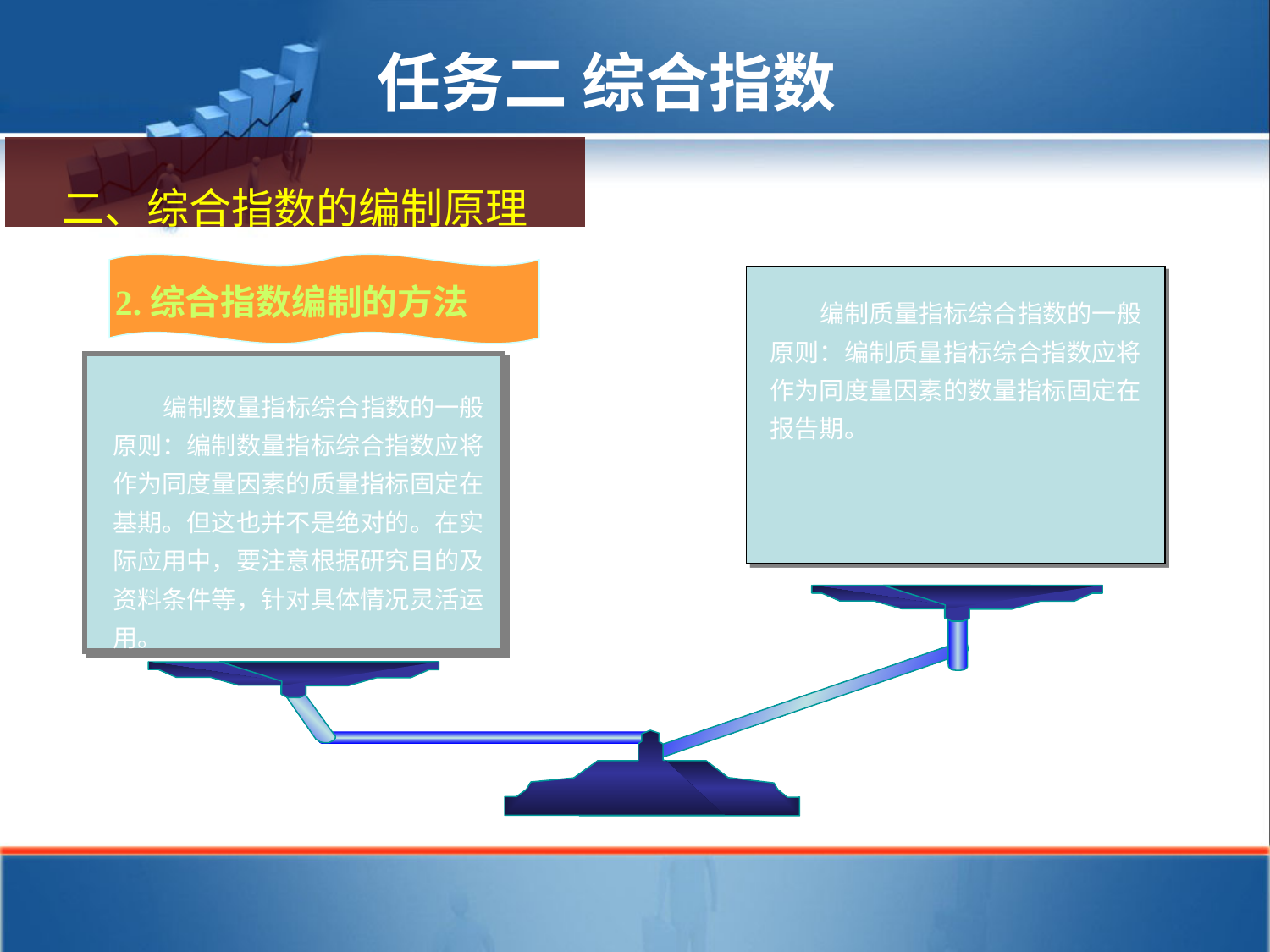

任务二 综合指数

二、综合指数的编制原理

2.综合指数编制的方法

        编制质量指标综合指数的一般原则：编制质量指标综合指数应将作为同度量因素的数量指标固定在报告期。

        编制数量指标综合指数的一般原则：编制数量指标综合指数应将作为同度量因素的质量指标固定在基期。但这也并不是绝对的。在实际应用中，要注意根据研究目的及资料条件等，针对具体情况灵活运用。